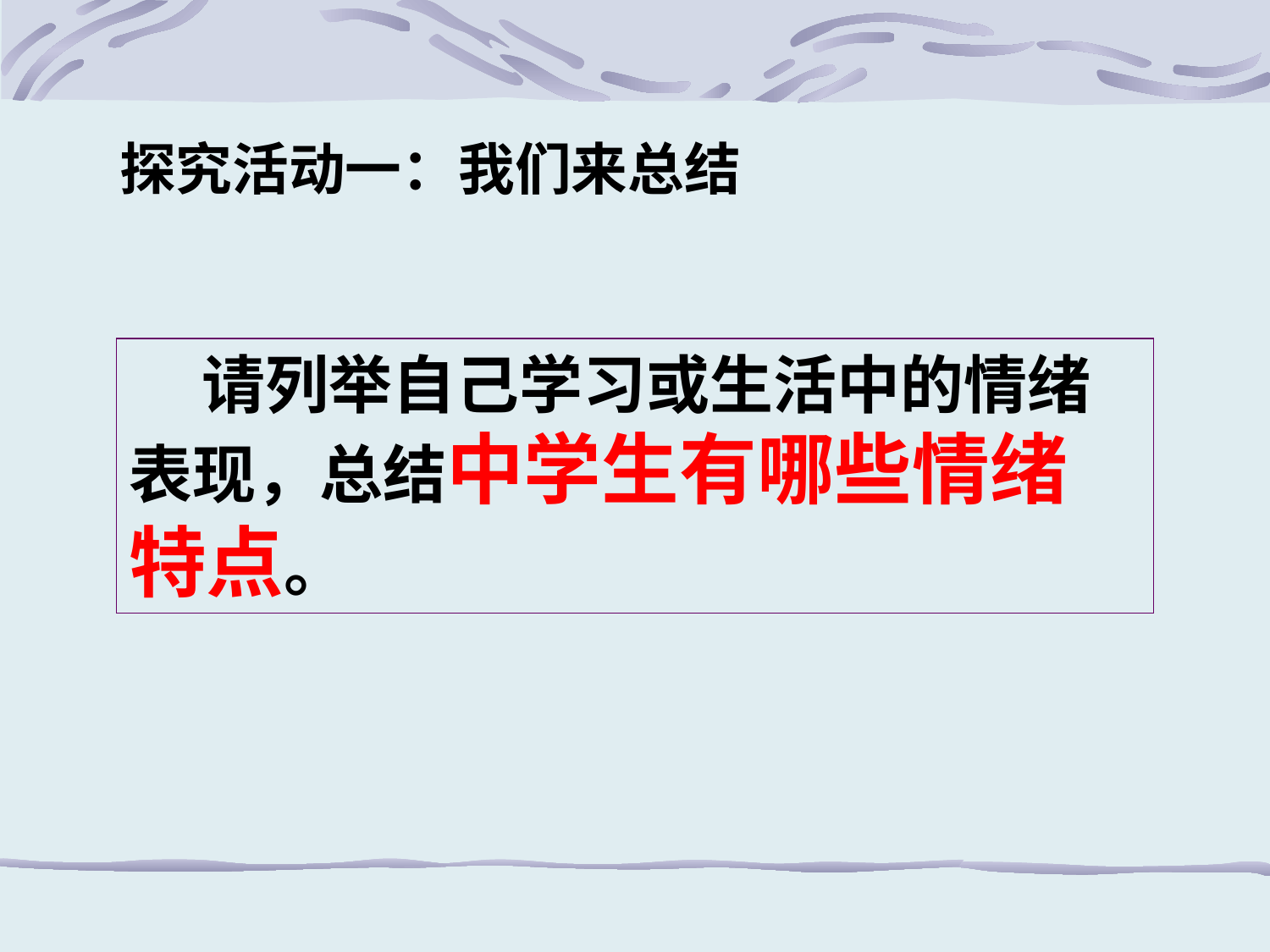

探究活动一：我们来总结
    请列举自己学习或生活中的情绪表现，总结中学生有哪些情绪特点。